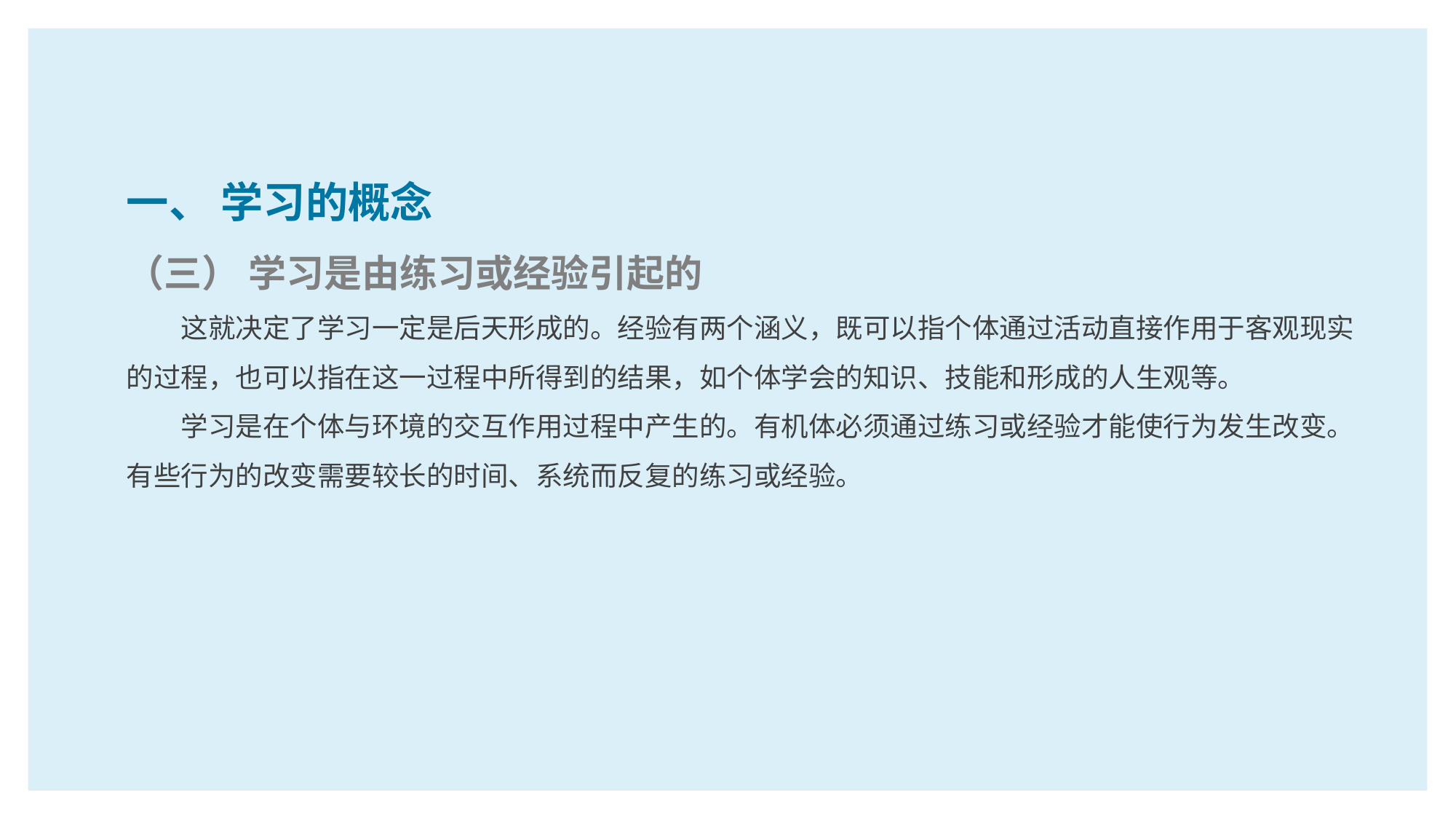

一、 学习的概念
（三） 学习是由练习或经验引起的
这就决定了学习一定是后天形成的。经验有两个涵义，既可以指个体通过活动直接作用于客观现实的过程，也可以指在这一过程中所得到的结果，如个体学会的知识、技能和形成的人生观等。
学习是在个体与环境的交互作用过程中产生的。有机体必须通过练习或经验才能使行为发生改变。有些行为的改变需要较长的时间、系统而反复的练习或经验。